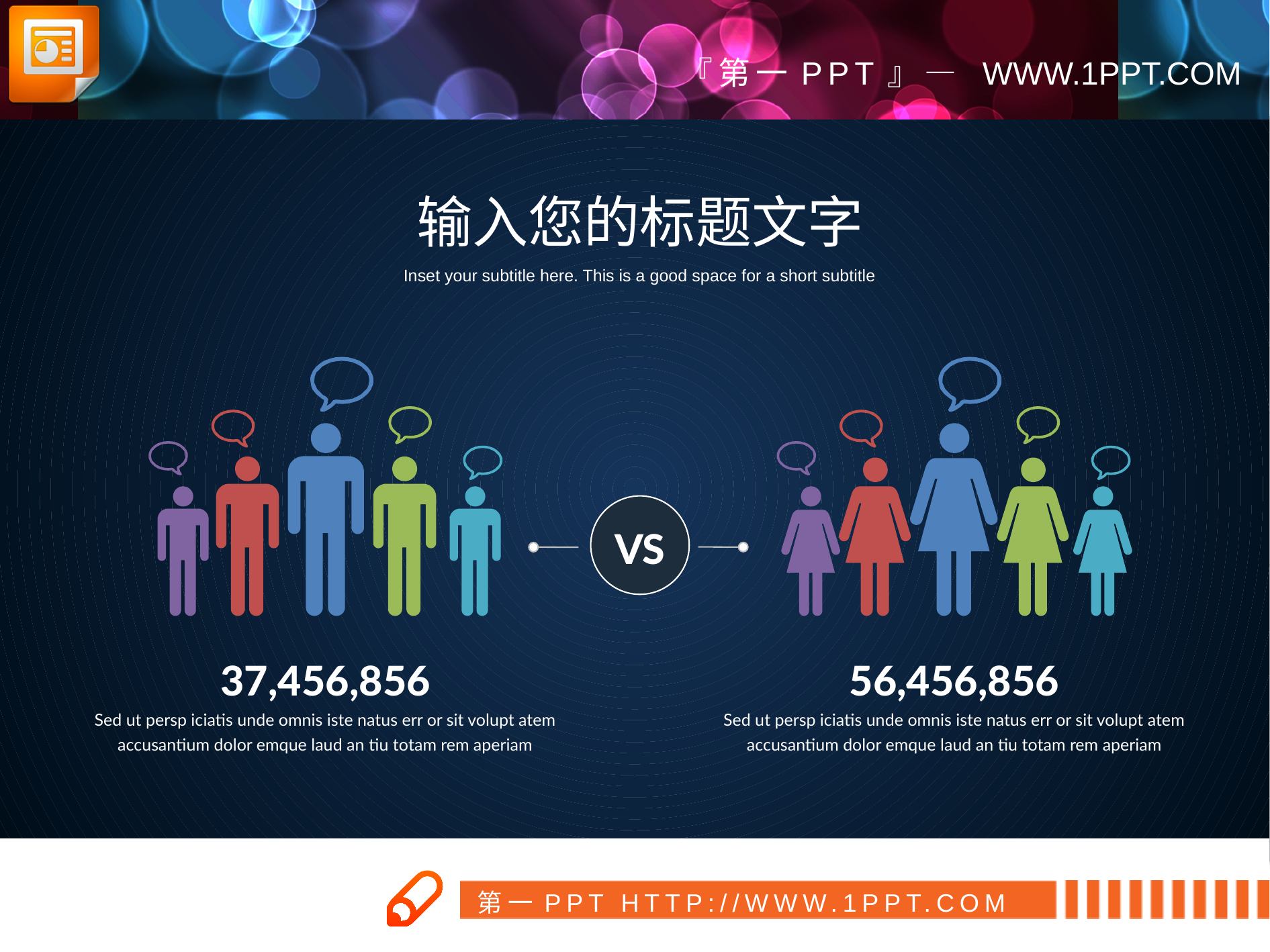

输入您的标题文字
Inset your subtitle here. This is a good space for a short subtitle

VS

37,456,856
Sed ut persp iciatis unde omnis iste natus err or sit volupt atem accusantium dolor emque laud an tiu totam rem aperiam
56,456,856
Sed ut persp iciatis unde omnis iste natus err or sit volupt atem accusantium dolor emque laud an tiu totam rem aperiam